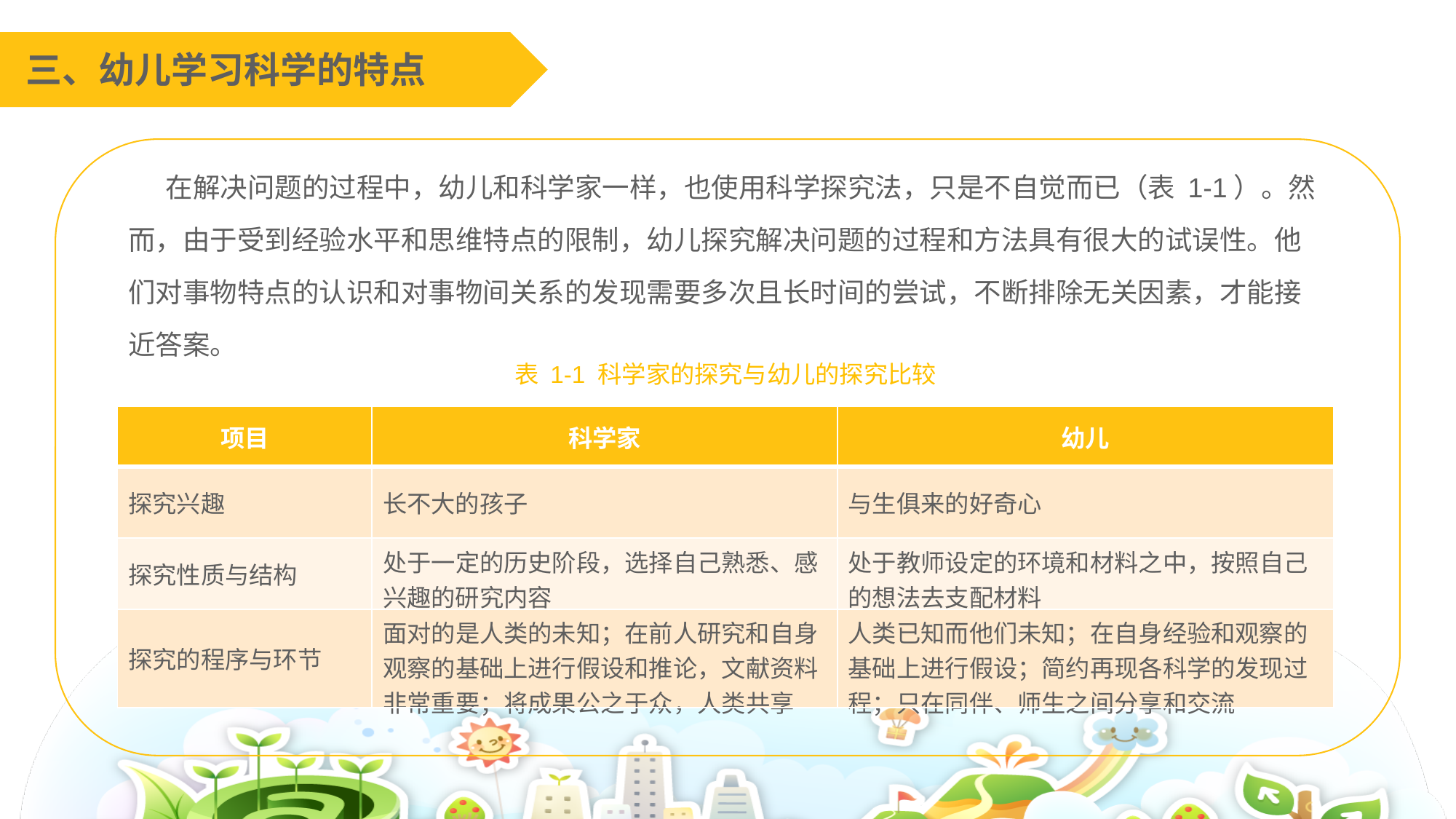

三、幼儿学习科学的特点

     在解决问题的过程中，幼儿和科学家一样，也使用科学探究法，只是不自觉而已（表 1-1）。然而，由于受到经验水平和思维特点的限制，幼儿探究解决问题的过程和方法具有很大的试误性。他们对事物特点的认识和对事物间关系的发现需要多次且长时间的尝试，不断排除无关因素，才能接近答案。
表 1-1 科学家的探究与幼儿的探究比较
| 项目 | 科学家 | 幼儿 |
| --- | --- | --- |
| 探究兴趣 | 长不大的孩子 | 与生俱来的好奇心 |
| 探究性质与结构 | 处于一定的历史阶段，选择自己熟悉、感兴趣的研究内容 | 处于教师设定的环境和材料之中，按照自己的想法去支配材料 |
| 探究的程序与环节 | 面对的是人类的未知；在前人研究和自身观察的基础上进行假设和推论，文献资料非常重要；将成果公之于众，人类共享 | 人类已知而他们未知；在自身经验和观察的基础上进行假设；简约再现各科学的发现过程；只在同伴、师生之间分享和交流 |